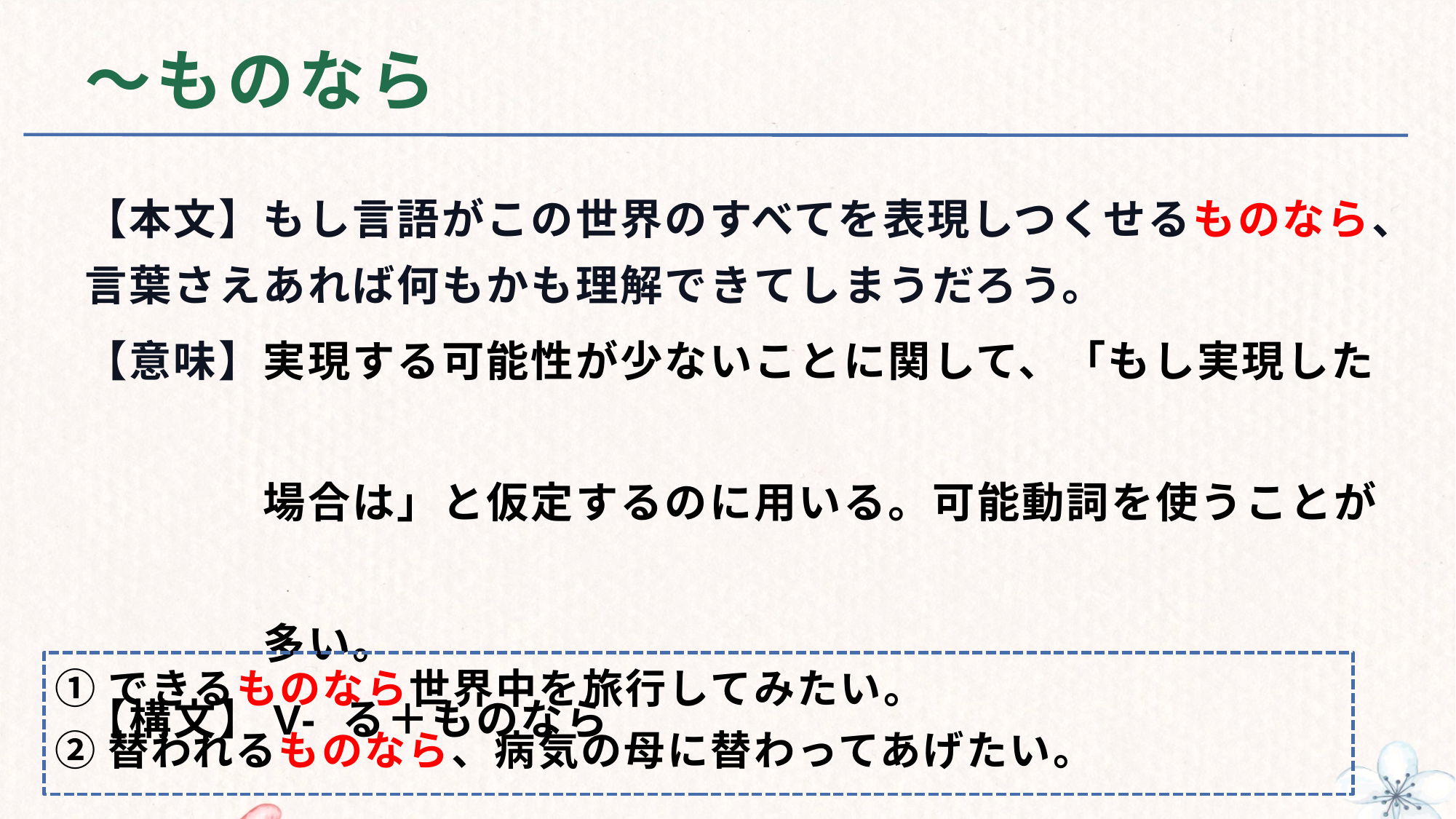

# ～ものなら
【本文】もし言語がこの世界のすべてを表現しつくせるものなら、言葉さえあれば何もかも理解できてしまうだろう。
【意味】実現する可能性が少ないことに関して、「もし実現した
　　　　場合は」と仮定するのに用いる。可能動詞を使うことが
　　　　多い。
【構文】V- る＋ものなら
①できるものなら世界中を旅行してみたい。
②替われるものなら、病気の母に替わってあげたい。